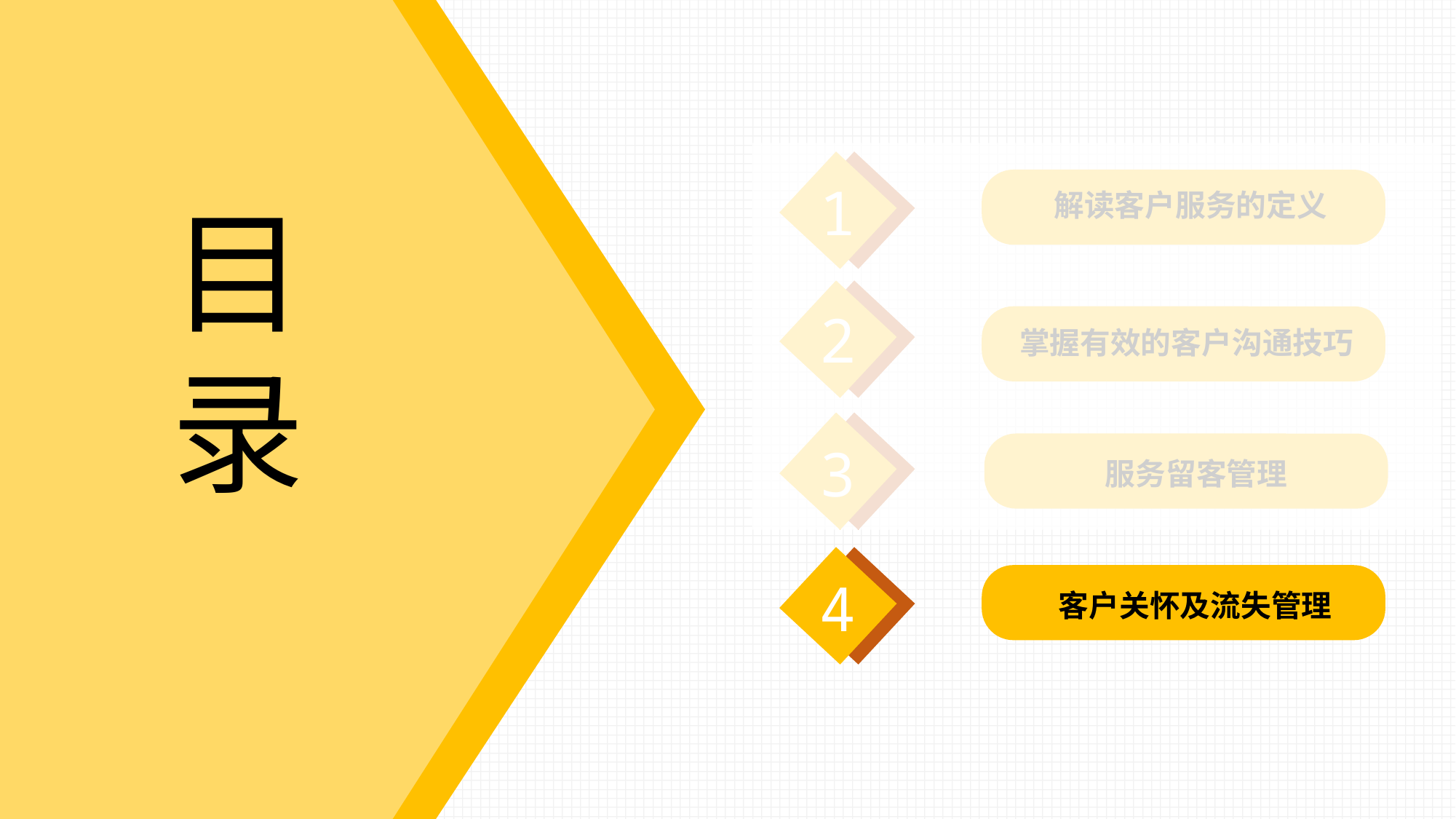

1
解读客户服务的定义
目录
2

掌握有效的客户沟通技巧

3

服务留客管理

4
客户关怀及流失管理